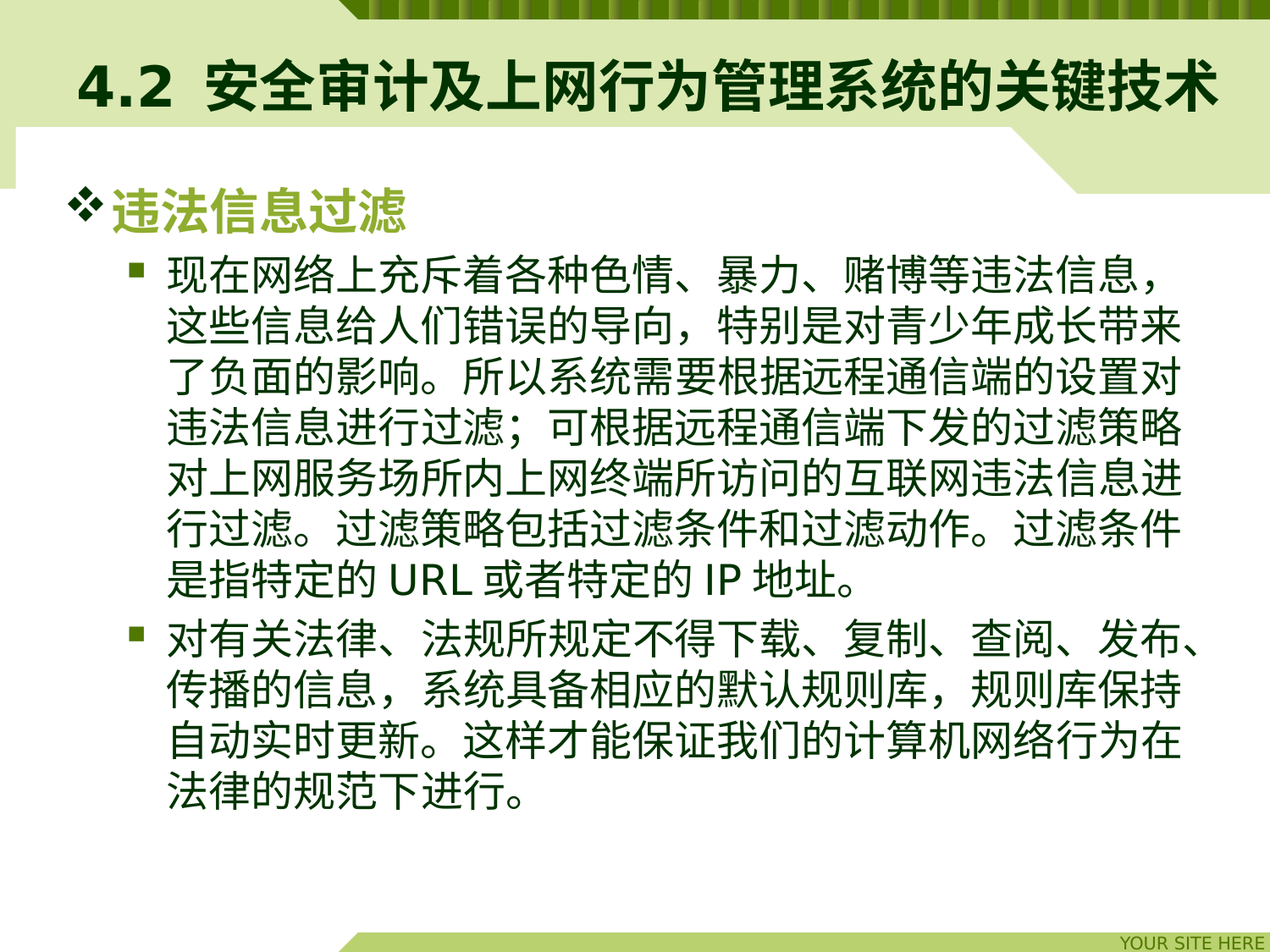

# 4.2	安全审计及上网行为管理系统的关键技术
违法信息过滤
现在网络上充斥着各种色情、暴力、赌博等违法信息，这些信息给人们错误的导向，特别是对青少年成长带来了负面的影响。所以系统需要根据远程通信端的设置对违法信息进行过滤；可根据远程通信端下发的过滤策略对上网服务场所内上网终端所访问的互联网违法信息进行过滤。过滤策略包括过滤条件和过滤动作。过滤条件是指特定的URL或者特定的IP地址。
对有关法律、法规所规定不得下载、复制、查阅、发布、传播的信息，系统具备相应的默认规则库，规则库保持自动实时更新。这样才能保证我们的计算机网络行为在法律的规范下进行。